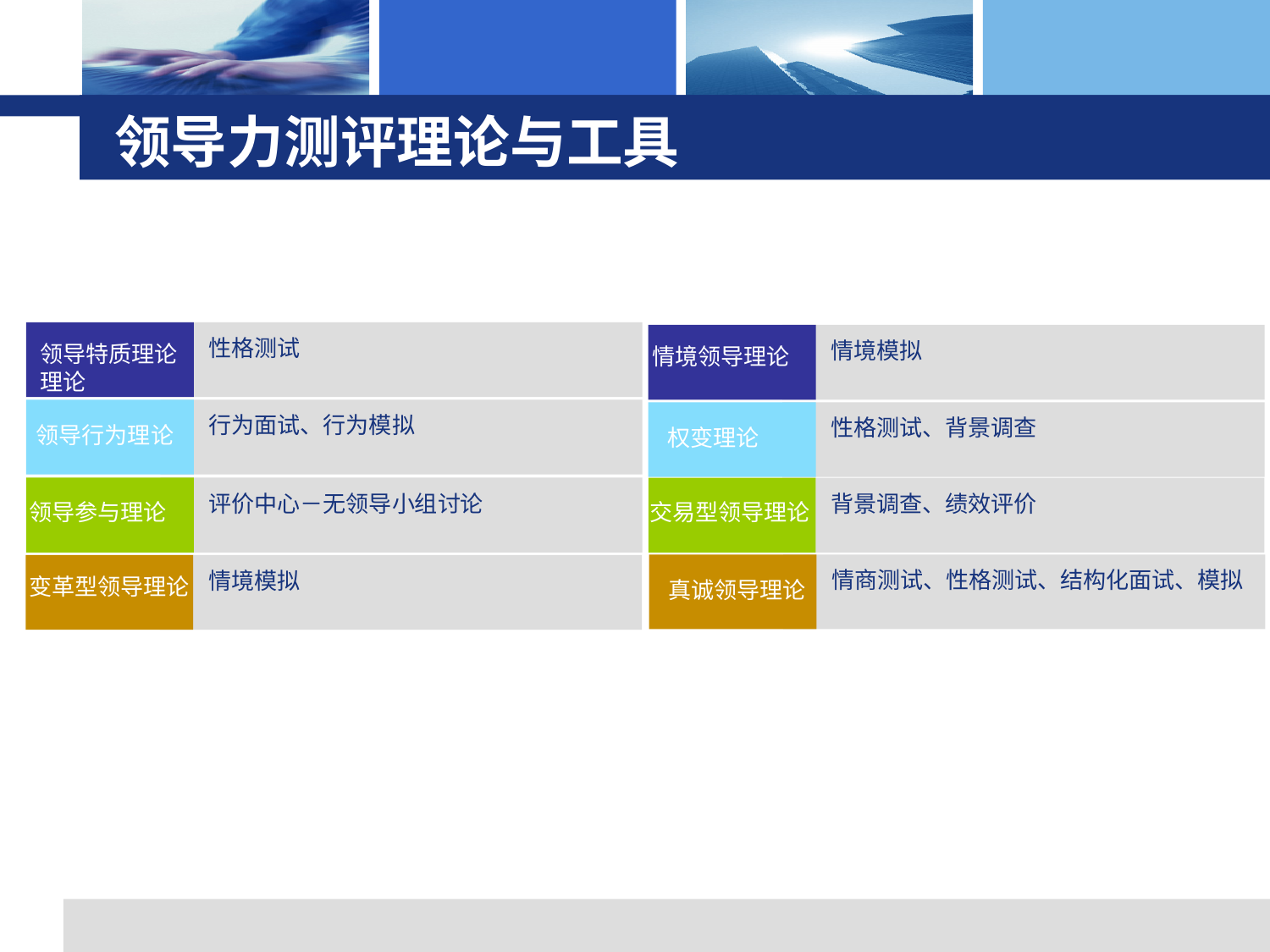

# 领导力测评理论与工具

性格测试
情境模拟
领导特质理论理论
情境领导理论

行为面试、行为模拟
性格测试、背景调查
领导行为理论
权变理论

评价中心－无领导小组讨论
背景调查、绩效评价
领导参与理论
交易型领导理论

情商测试、性格测试、结构化面试、模拟
情境模拟
变革型领导理论
真诚领导理论